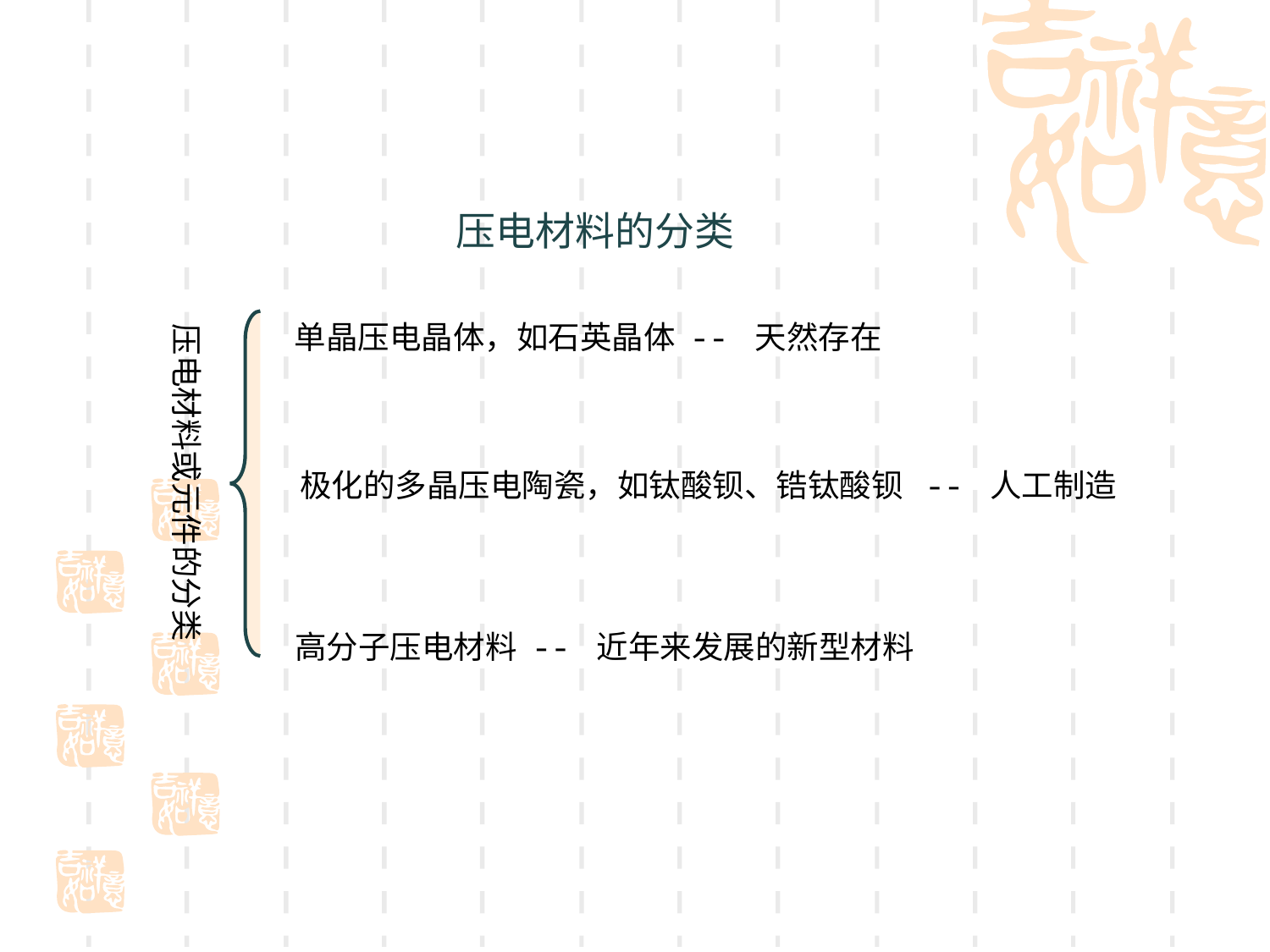

# 压电材料的分类
单晶压电晶体，如石英晶体 -- 天然存在

压电材料或元件的分类
极化的多晶压电陶瓷，如钛酸钡、锆钛酸钡  -- 人工制造
高分子压电材料 -- 近年来发展的新型材料